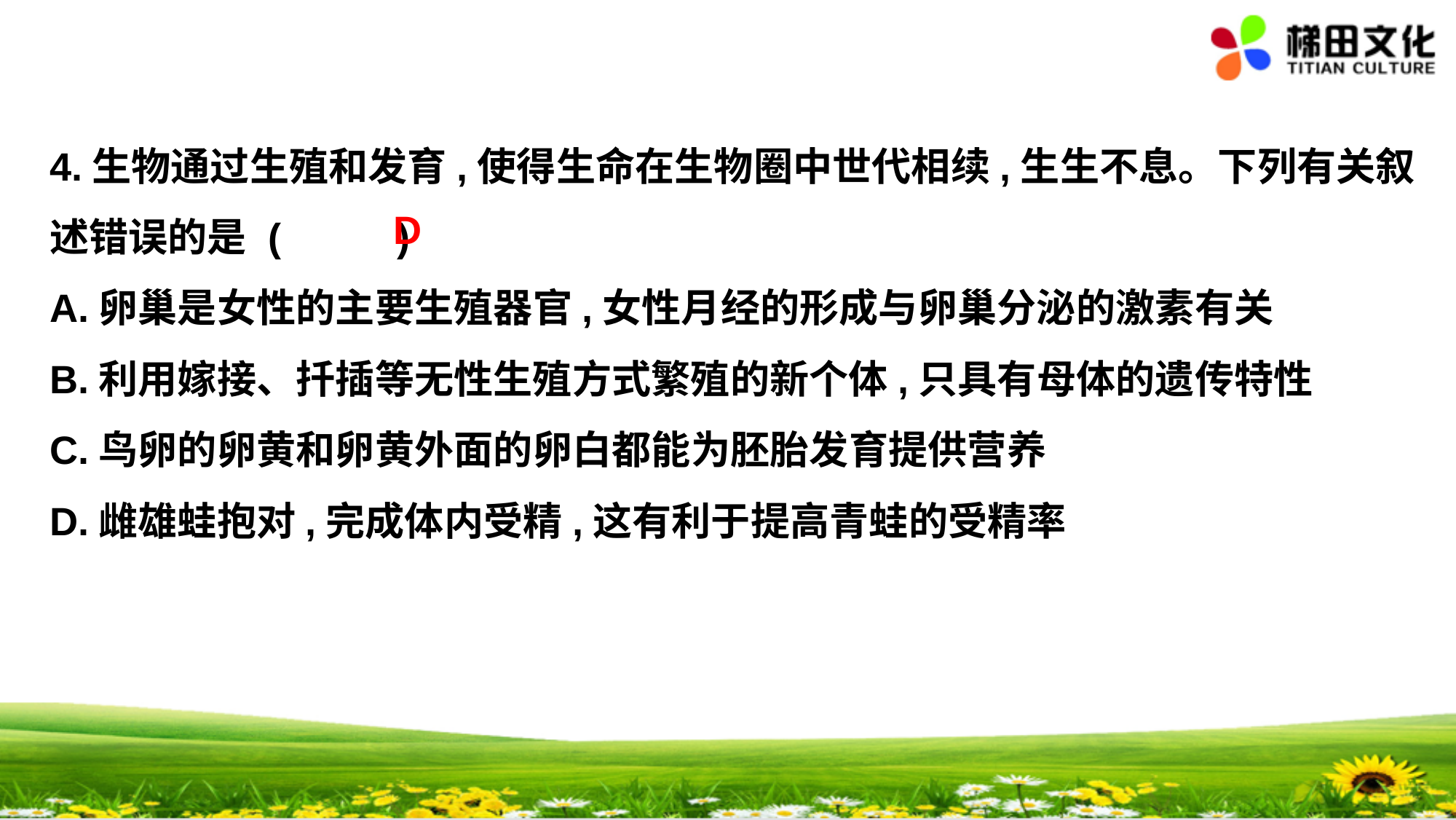

4.生物通过生殖和发育,使得生命在生物圈中世代相续,生生不息。下列有关叙
述错误的是	(　  　)
A.卵巢是女性的主要生殖器官,女性月经的形成与卵巢分泌的激素有关
B.利用嫁接、扦插等无性生殖方式繁殖的新个体,只具有母体的遗传特性
C.鸟卵的卵黄和卵黄外面的卵白都能为胚胎发育提供营养
D.雌雄蛙抱对,完成体内受精,这有利于提高青蛙的受精率
D